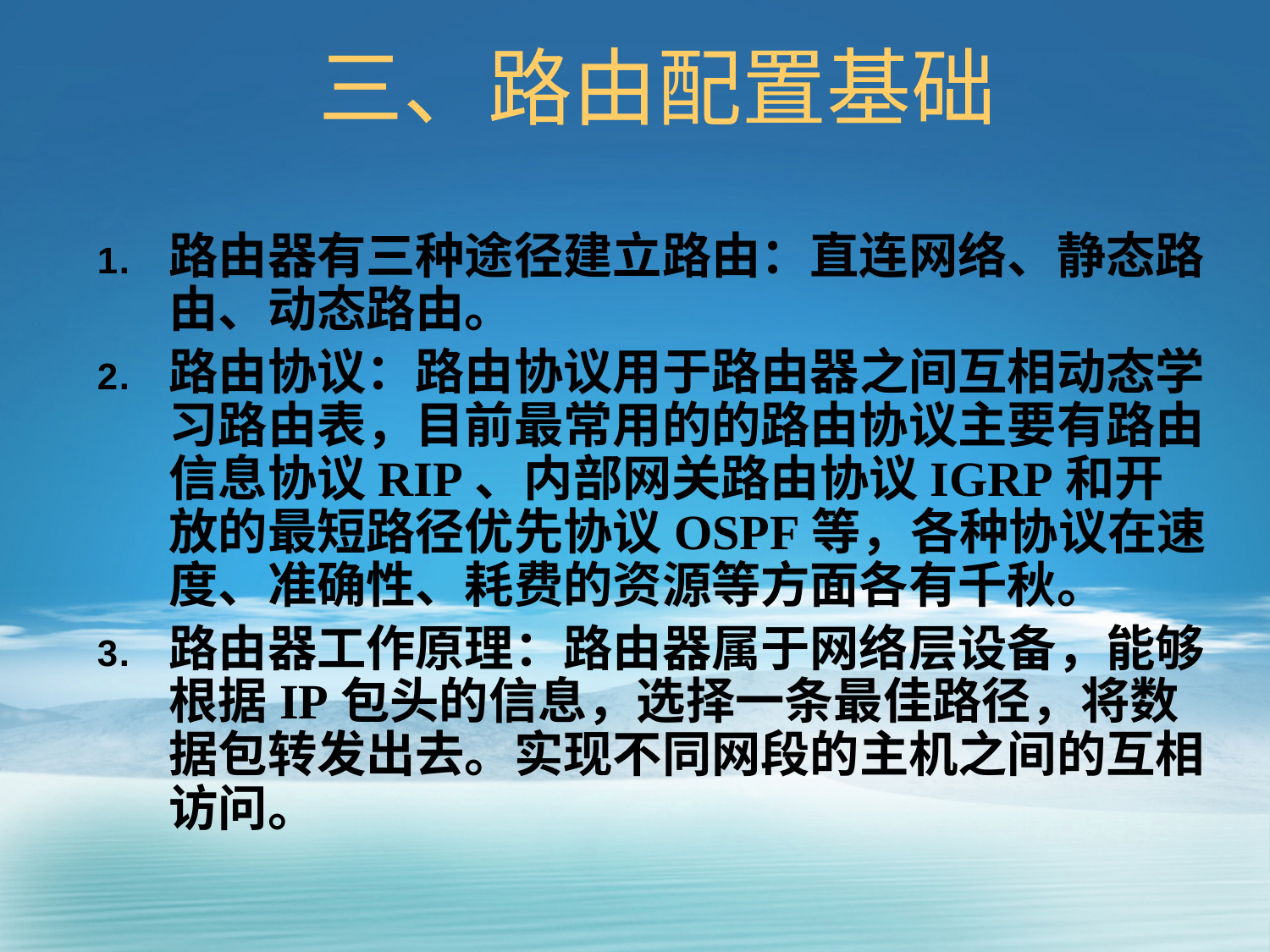

# 三、路由配置基础

路由器有三种途径建立路由：直连网络、静态路由、动态路由。
路由协议：路由协议用于路由器之间互相动态学习路由表，目前最常用的的路由协议主要有路由信息协议RIP、内部网关路由协议IGRP和开放的最短路径优先协议OSPF等，各种协议在速度、准确性、耗费的资源等方面各有千秋。
路由器工作原理：路由器属于网络层设备，能够根据IP包头的信息，选择一条最佳路径，将数据包转发出去。实现不同网段的主机之间的互相访问。